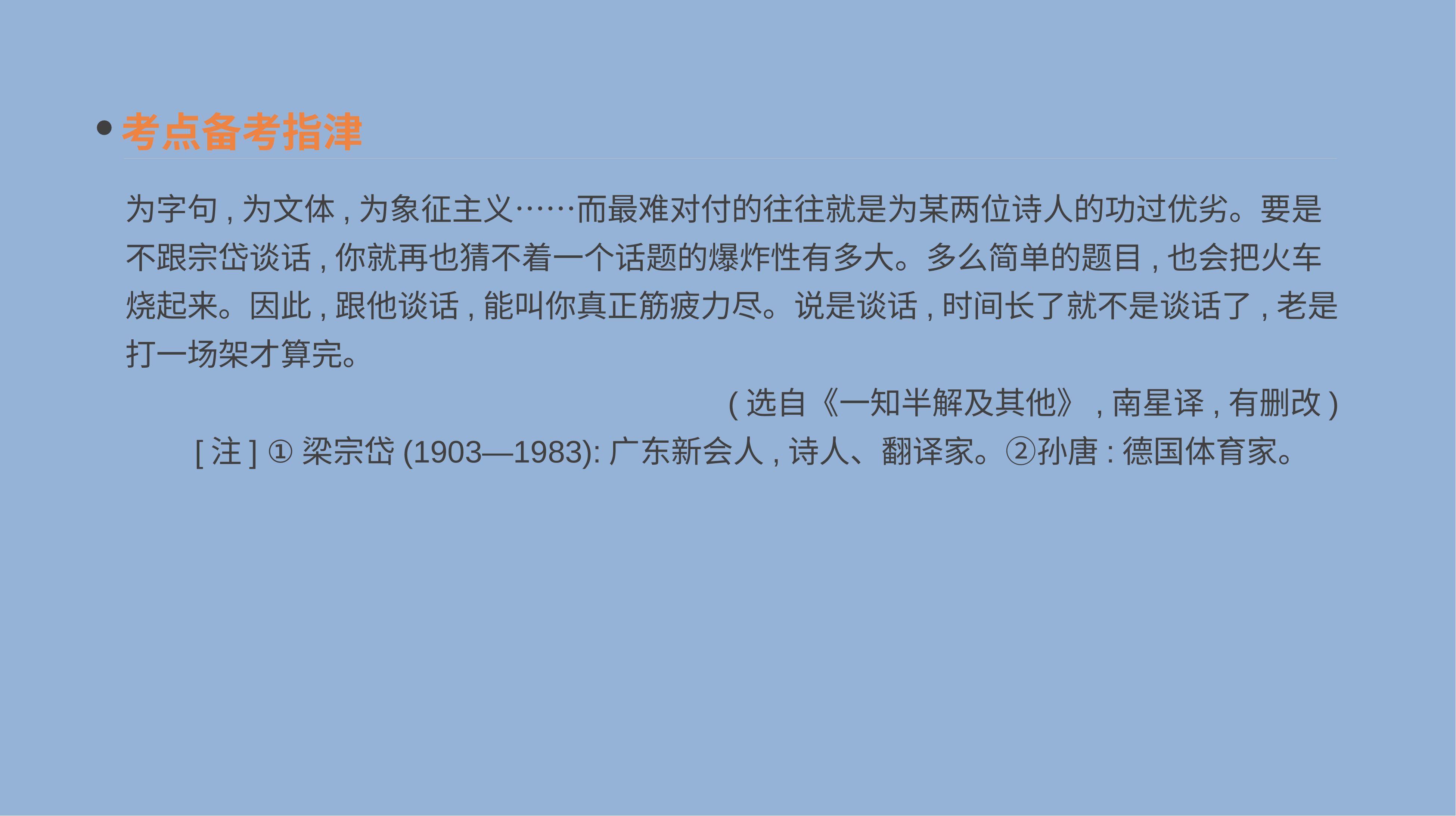

考点备考指津

为字句,为文体,为象征主义……而最难对付的往往就是为某两位诗人的功过优劣。要是不跟宗岱谈话,你就再也猜不着一个话题的爆炸性有多大。多么简单的题目,也会把火车烧起来。因此,跟他谈话,能叫你真正筋疲力尽。说是谈话,时间长了就不是谈话了,老是打一场架才算完。
(选自《一知半解及其他》,南星译,有删改)
　　[注] ①梁宗岱(1903—1983):广东新会人,诗人、翻译家。②孙唐:德国体育家。